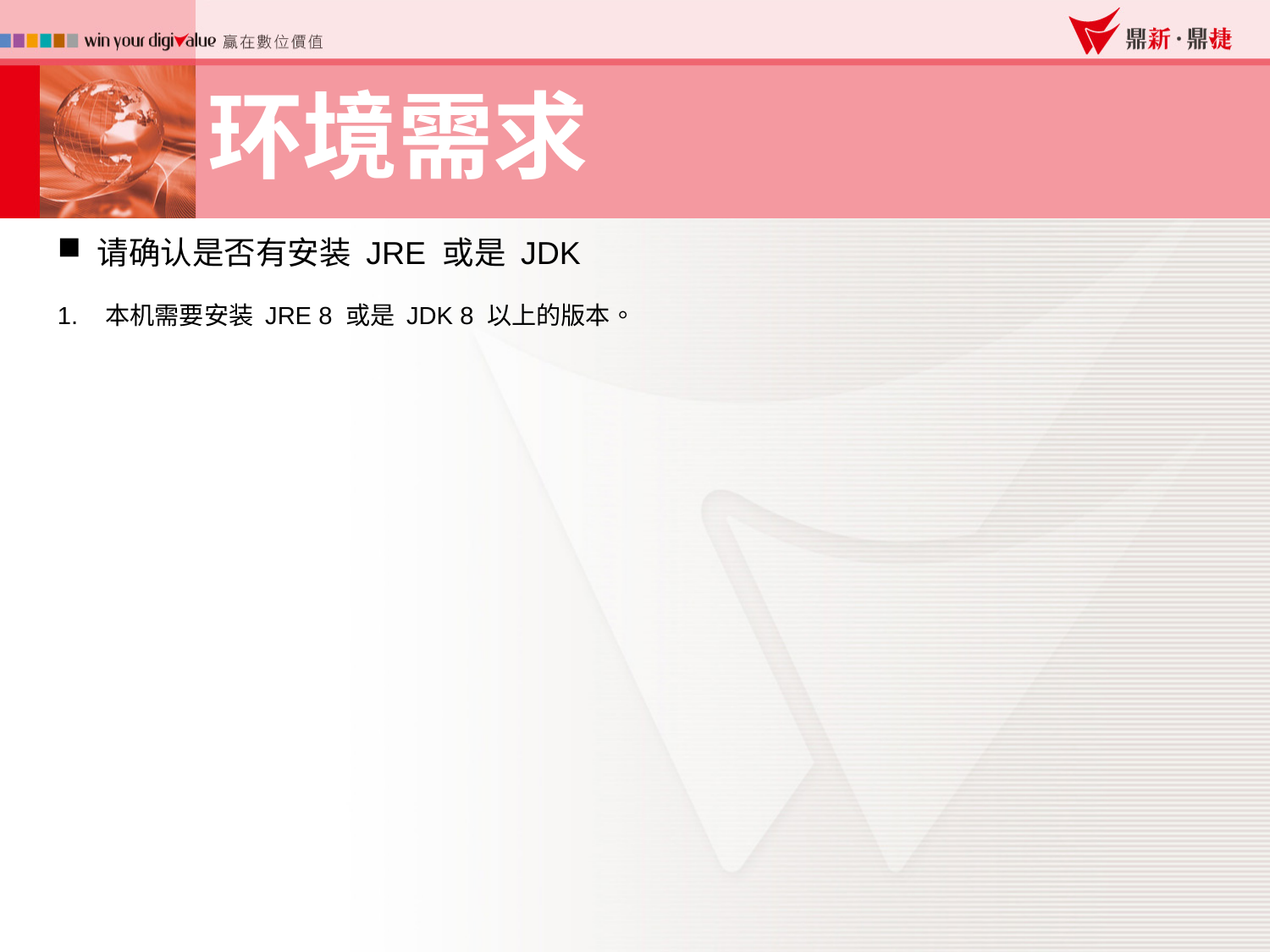

环境需求
请确认是否有安装 JRE 或是 JDK

本机需要安装 JRE 8 或是 JDK 8 以上的版本。